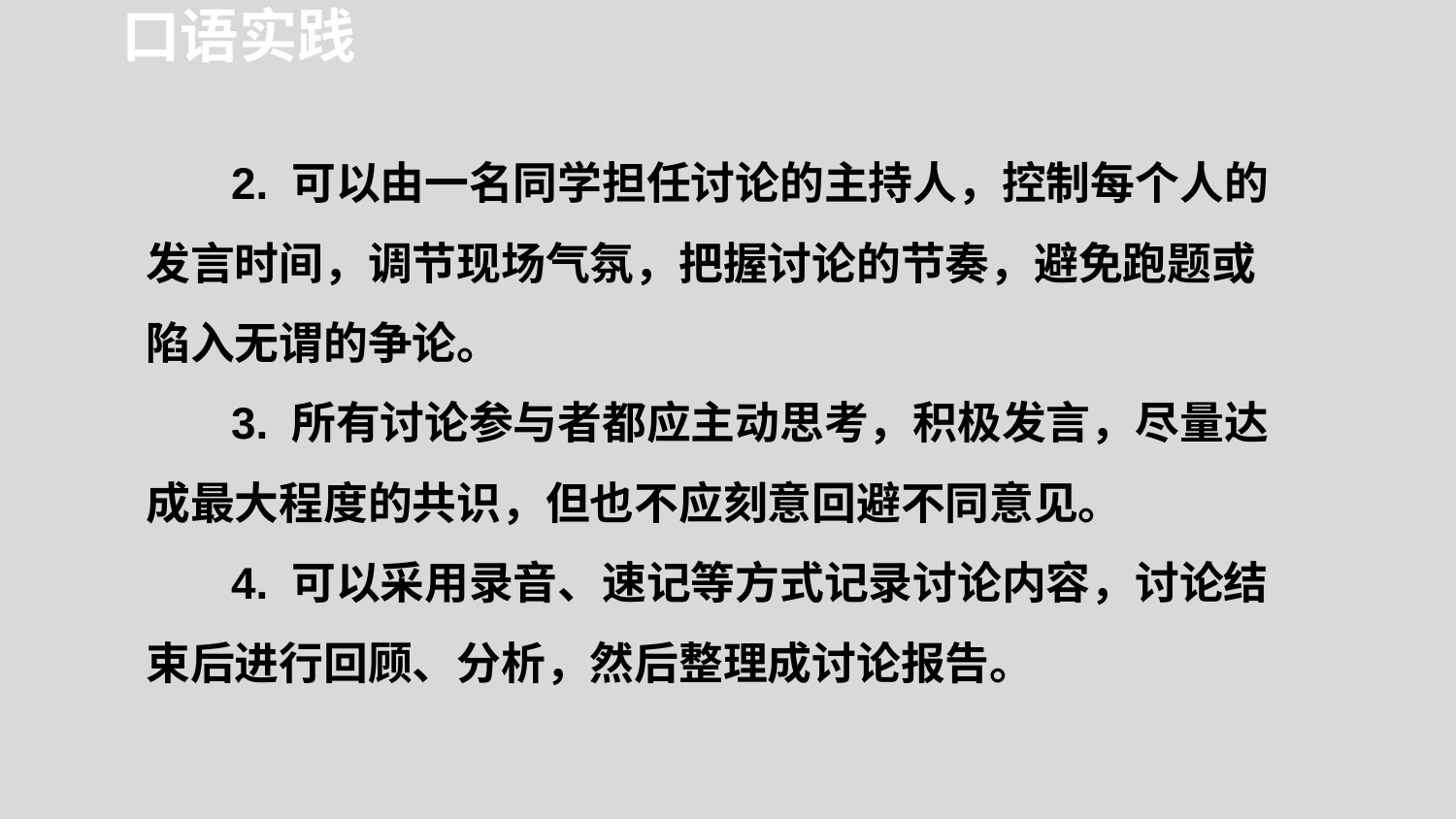

口语实践
2. 可以由一名同学担任讨论的主持人，控制每个人的发言时间，调节现场气氛，把握讨论的节奏，避免跑题或陷入无谓的争论。
3. 所有讨论参与者都应主动思考，积极发言，尽量达成最大程度的共识，但也不应刻意回避不同意见。
4. 可以采用录音、速记等方式记录讨论内容，讨论结束后进行回顾、分析，然后整理成讨论报告。